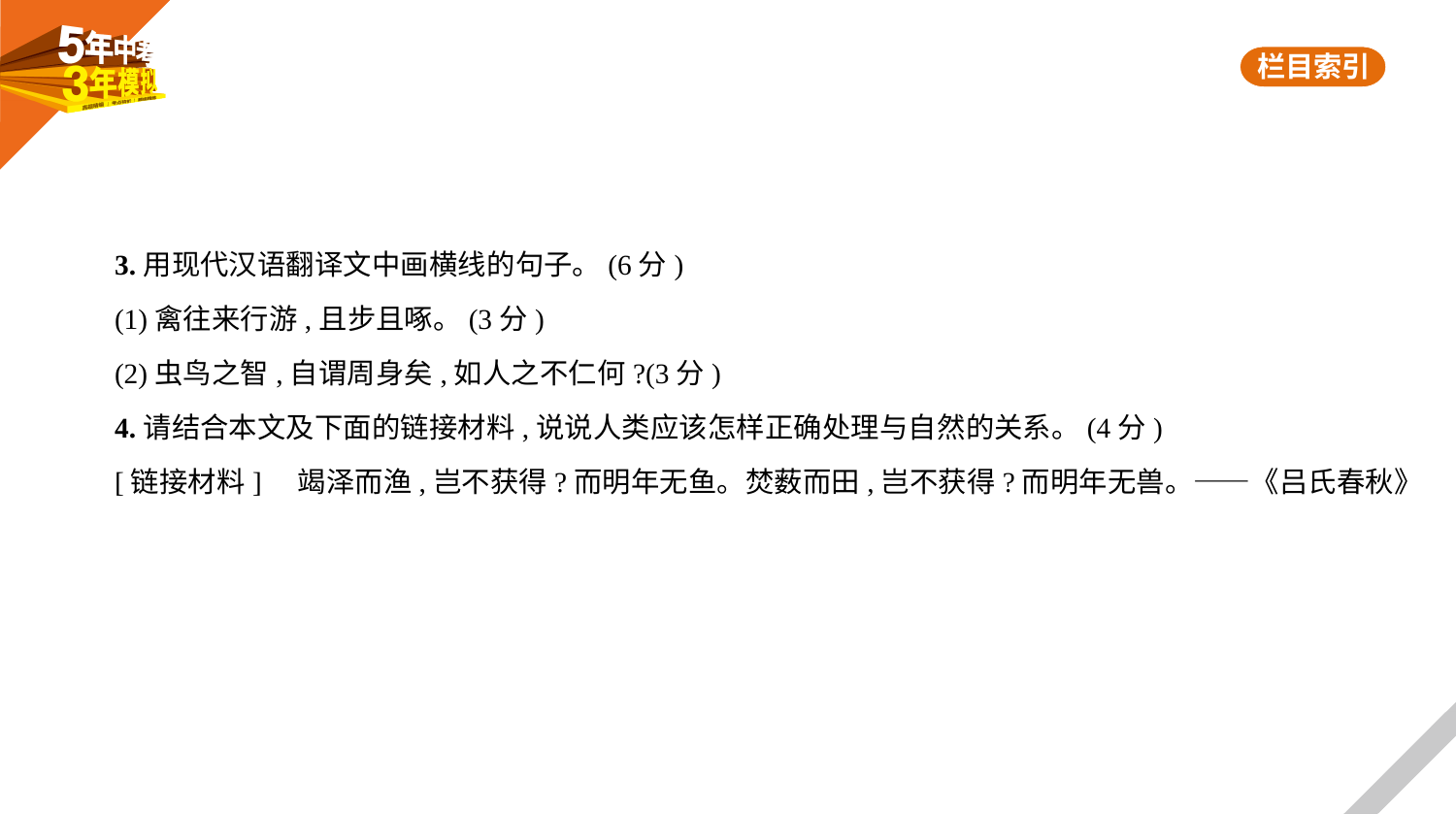

3.用现代汉语翻译文中画横线的句子。(6分)
(1)禽往来行游,且步且啄。(3分)
(2)虫鸟之智,自谓周身矣,如人之不仁何?(3分)
4.请结合本文及下面的链接材料,说说人类应该怎样正确处理与自然的关系。(4分)
[链接材料]    竭泽而渔,岂不获得?而明年无鱼。焚薮而田,岂不获得?而明年无兽。——《吕氏春秋》